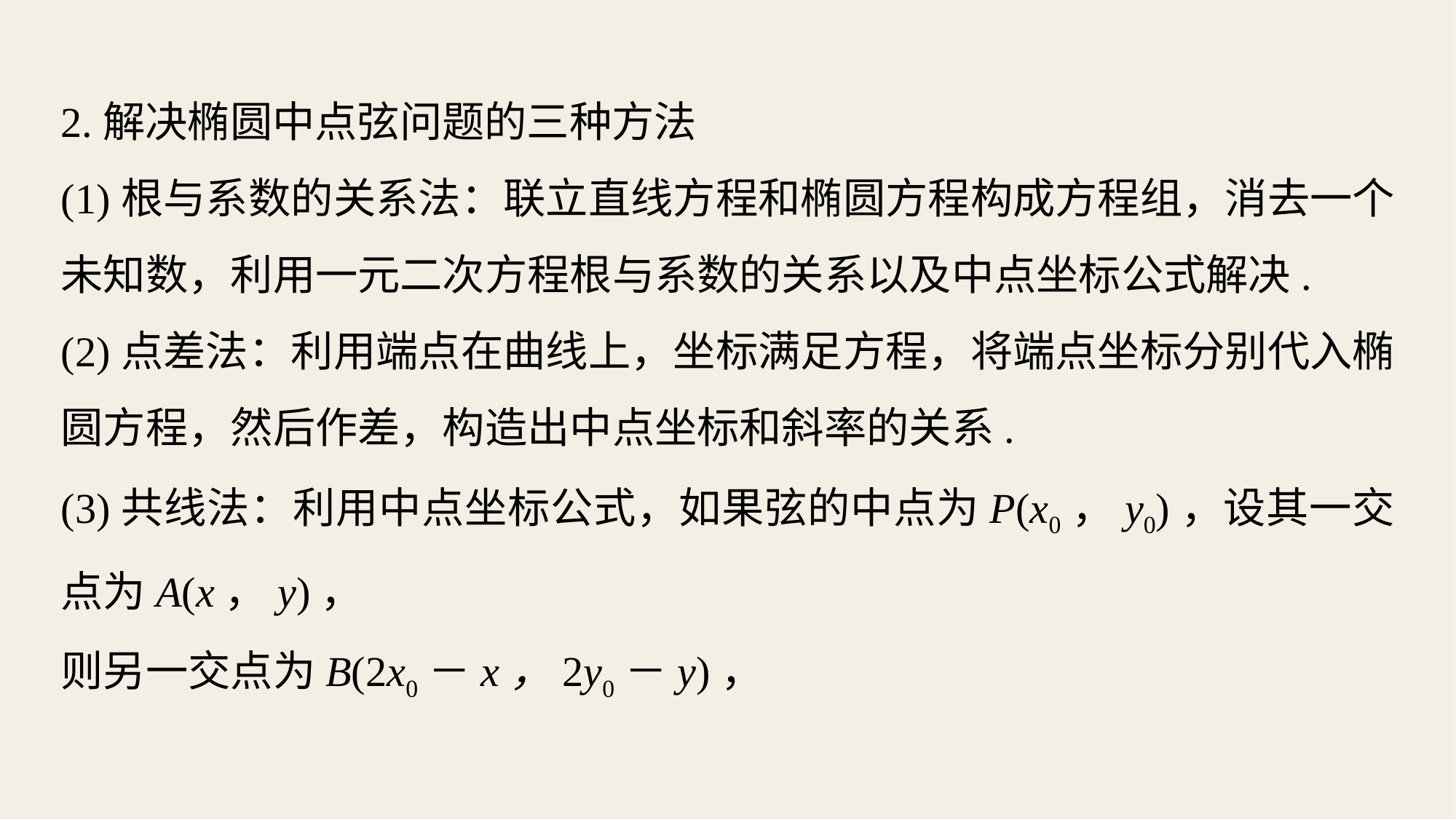

2.解决椭圆中点弦问题的三种方法
(1)根与系数的关系法：联立直线方程和椭圆方程构成方程组，消去一个未知数，利用一元二次方程根与系数的关系以及中点坐标公式解决.
(2)点差法：利用端点在曲线上，坐标满足方程，将端点坐标分别代入椭圆方程，然后作差，构造出中点坐标和斜率的关系.
(3)共线法：利用中点坐标公式，如果弦的中点为P(x0，y0)，设其一交点为A(x，y)，
则另一交点为B(2x0－x，2y0－y)，